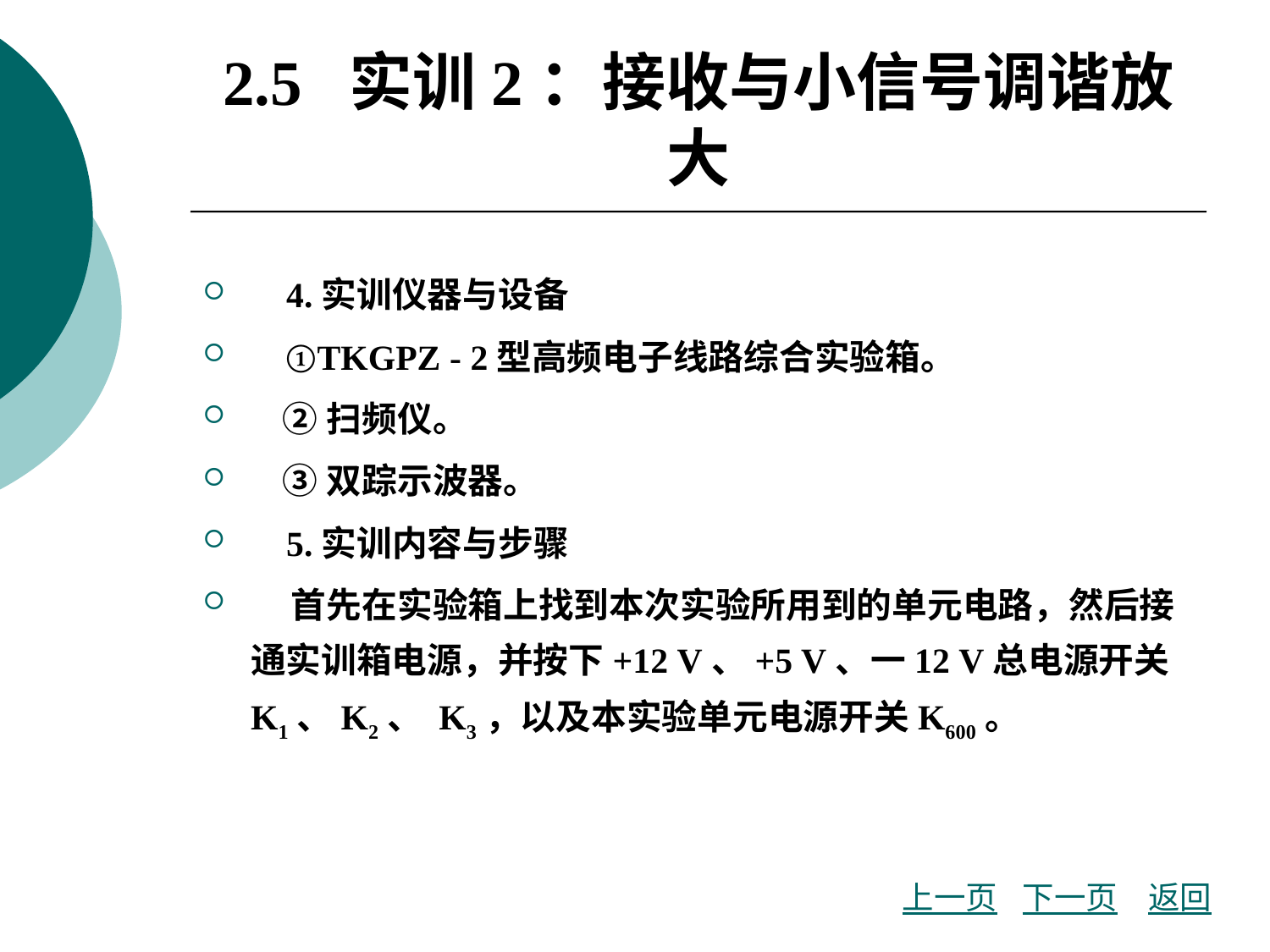

# 2.5  实训2：接收与小信号调谐放大
    4.实训仪器与设备
    ①TKGPZ - 2型高频电子线路综合实验箱。
    ②扫频仪。
    ③双踪示波器。
    5.实训内容与步骤
    首先在实验箱上找到本次实验所用到的单元电路，然后接通实训箱电源，并按下+12 V、+5 V、一12 V总电源开关K1、K2、 K3，以及本实验单元电源开关K600。
上一页
下一页
返回